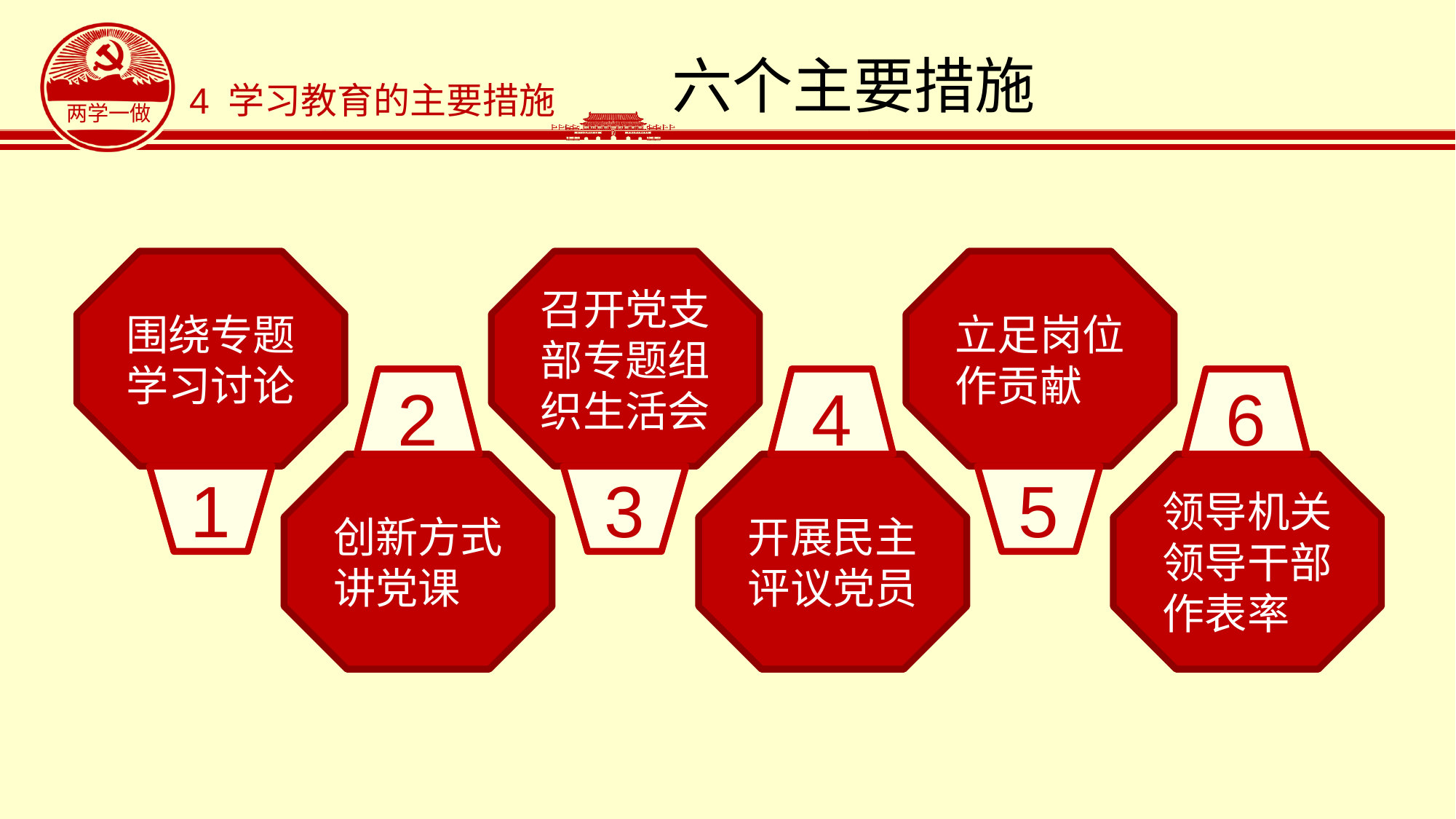

# 六个主要措施
4 学习教育的主要措施
围绕专题学习讨论
1
召开党支部专题组织生活会
3
立足岗位作贡献
5
2
创新方式讲党课
4
开展民主评议党员
6
领导机关领导干部作表率